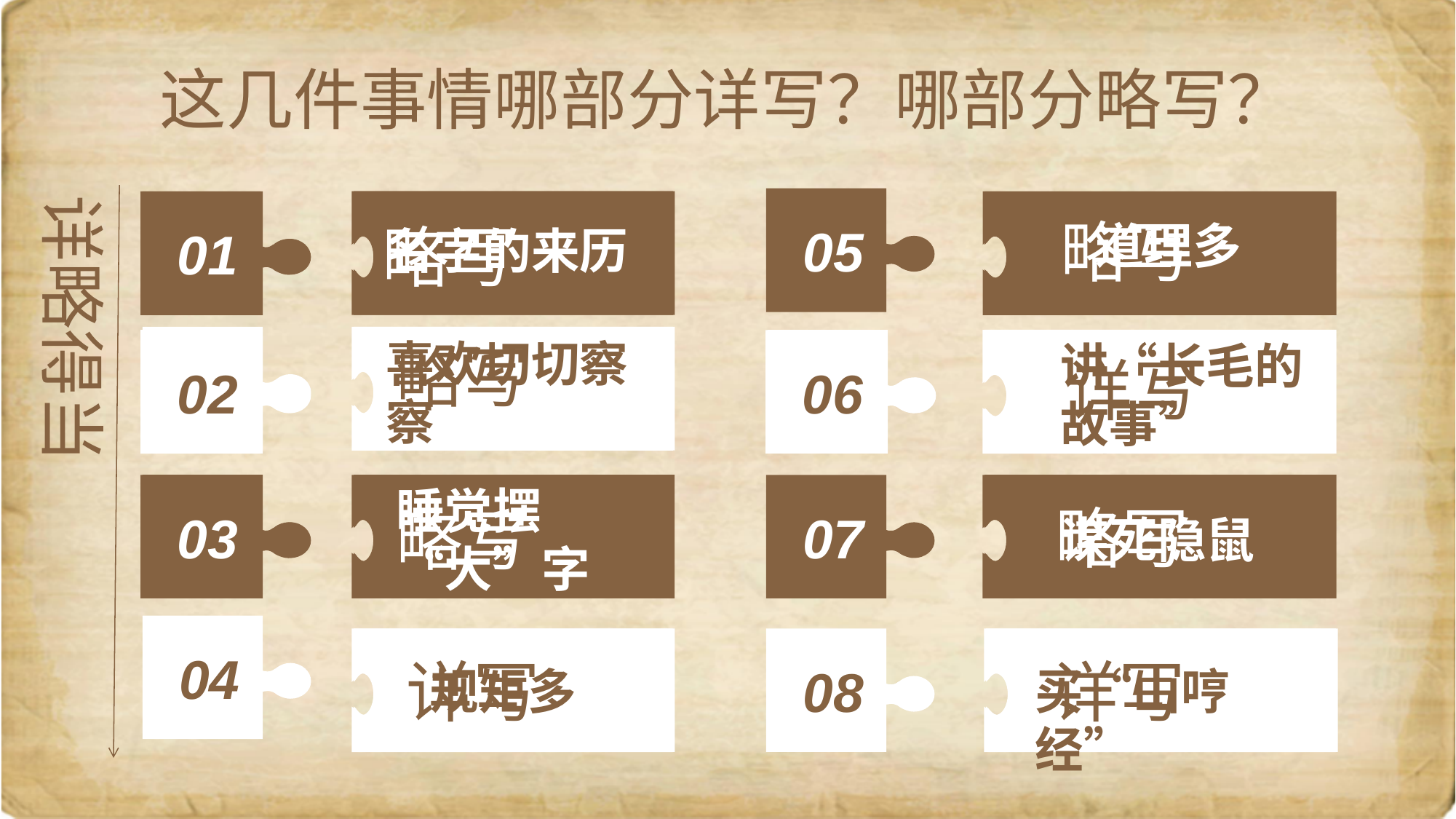

这几件事情哪部分详写？哪部分略写？
详略得当
05
01
道理多

名字的来历

01

略写
略写
道理多
名字的来历
02
02

讲“长毛的故事”

喜欢切切察察

02

喜欢切切察察
06

规矩多

买“山哼经”
略写
讲“长毛的故事”
06

详写
睡觉摆“大”字
03

睡觉摆“大”字

谋死隐鼠
07
03

略写
略写
谋死隐鼠
04
08
详写
详写
规矩多
买“山哼经”